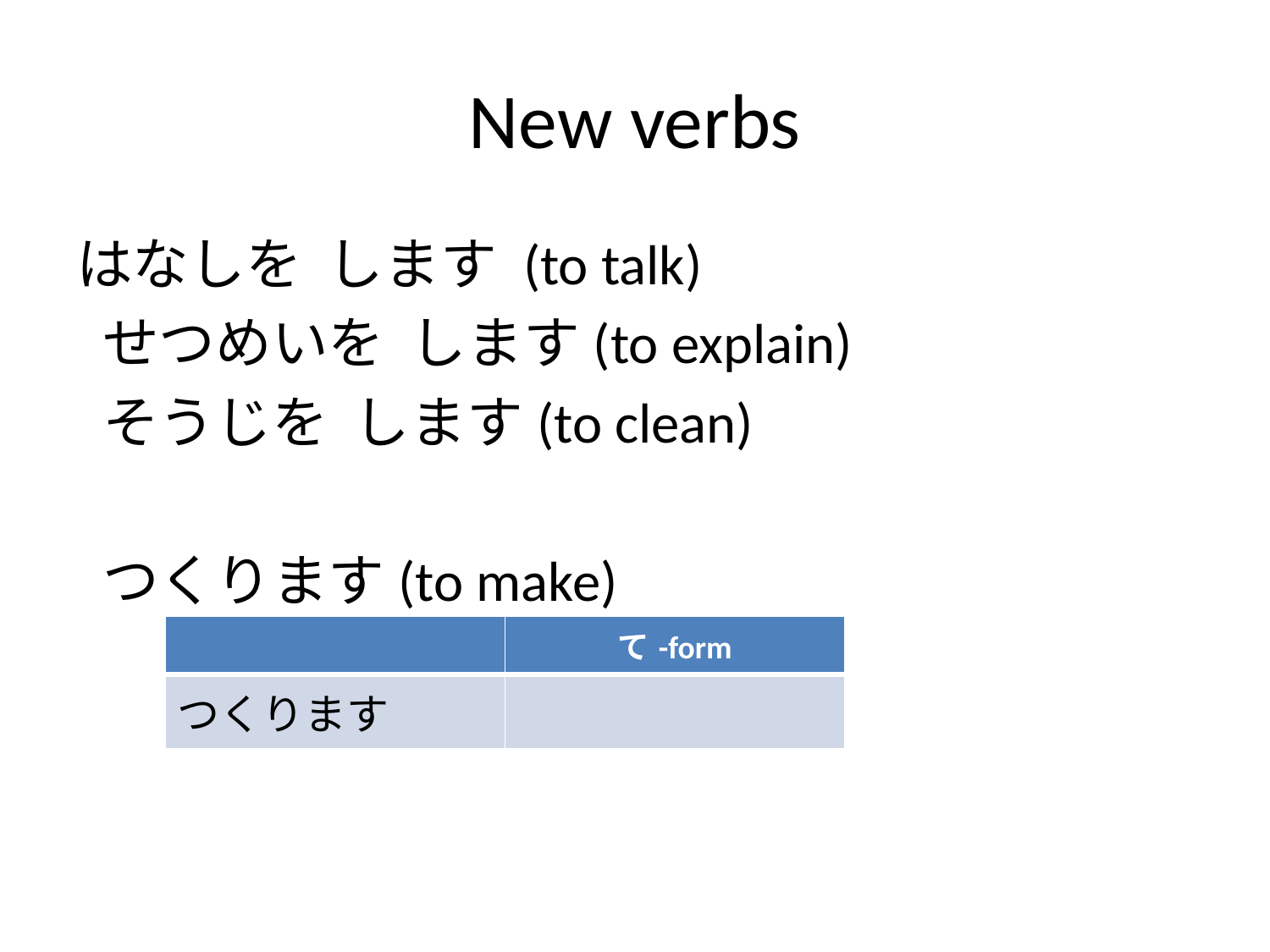

# New verbs
はなしを  します (to talk)
 せつめいを  します(to explain)
 そうじを  します(to clean)

 つくります(to make)

|  | て-form |
| --- | --- |
| つくります |  |